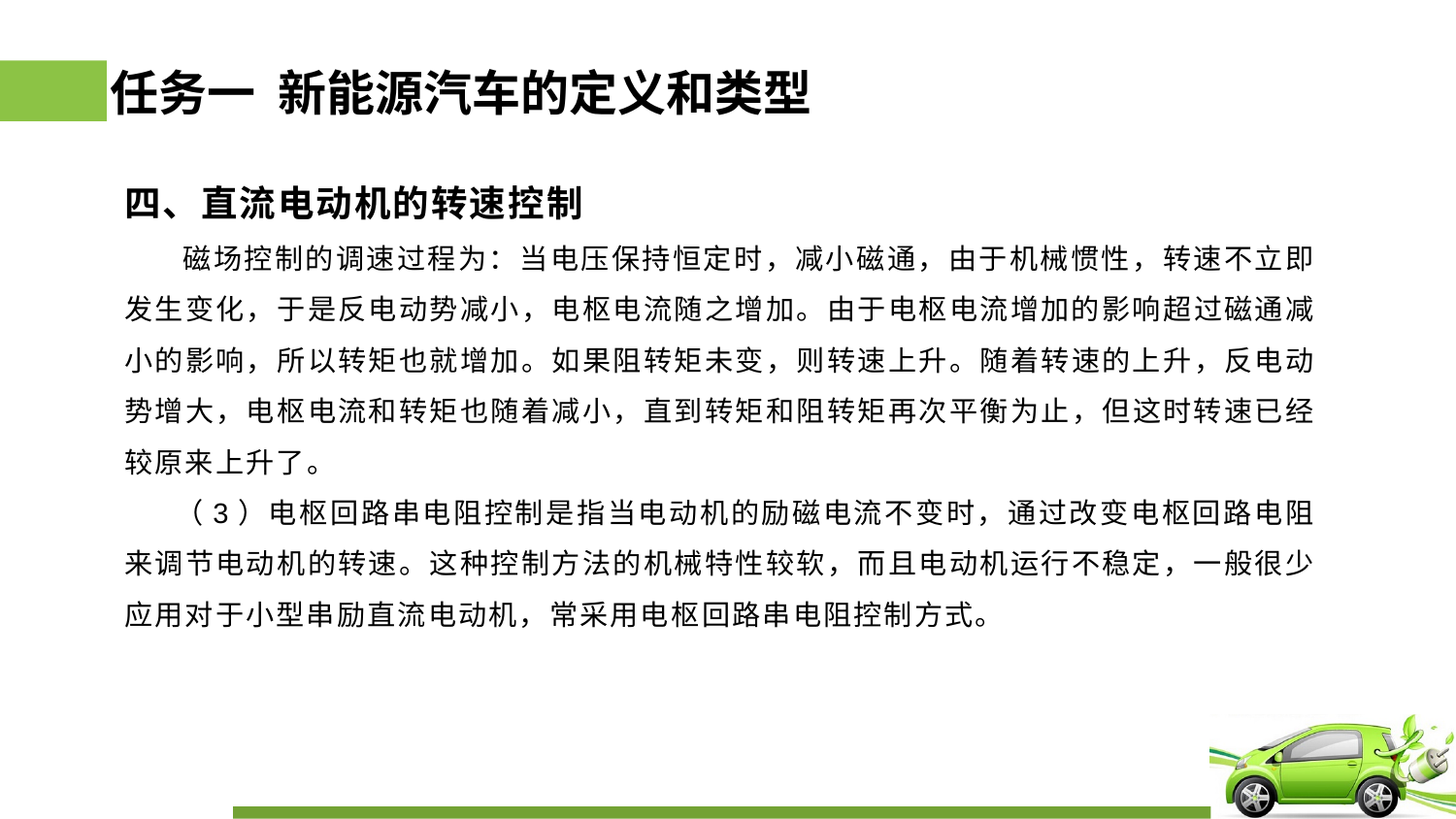

# 任务一  新能源汽车的定义和类型
四、直流电动机的转速控制
      磁场控制的调速过程为：当电压保持恒定时，减小磁通，由于机械惯性，转速不立即发生变化，于是反电动势减小，电枢电流随之增加。由于电枢电流增加的影响超过磁通减小的影响，所以转矩也就增加。如果阻转矩未变，则转速上升。随着转速的上升，反电动势增大，电枢电流和转矩也随着减小，直到转矩和阻转矩再次平衡为止，但这时转速已经较原来上升了。
     （3）电枢回路串电阻控制是指当电动机的励磁电流不变时，通过改变电枢回路电阻来调节电动机的转速。这种控制方法的机械特性较软，而且电动机运行不稳定，一般很少应用对于小型串励直流电动机，常采用电枢回路串电阻控制方式。